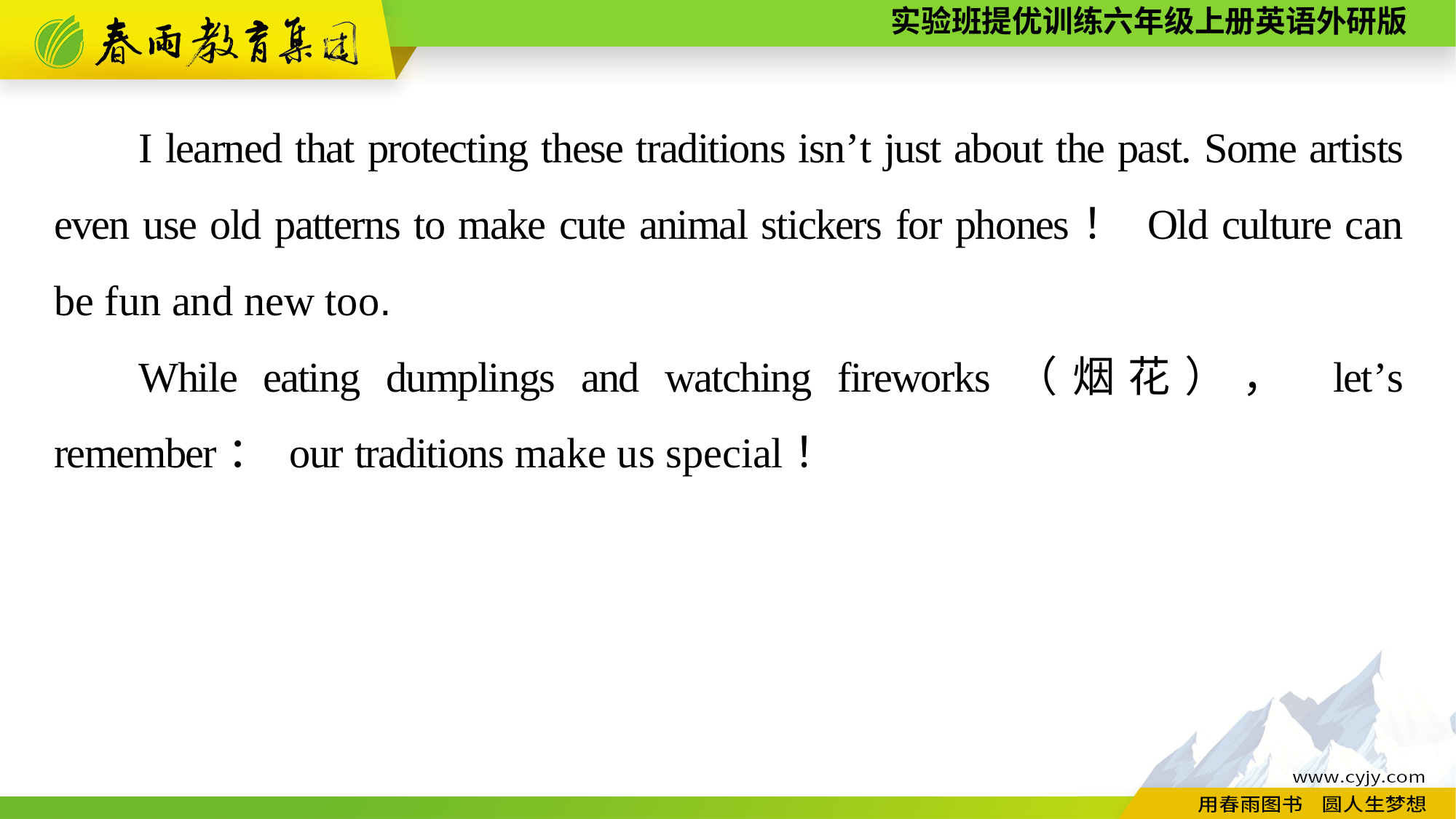

I learned that protecting these traditions isn’t just about the past. Some artists even use old patterns to make cute animal stickers for phones！ Old culture can be fun and new too.
While eating dumplings and watching fireworks（烟花）， let’s remember： our traditions make us special！